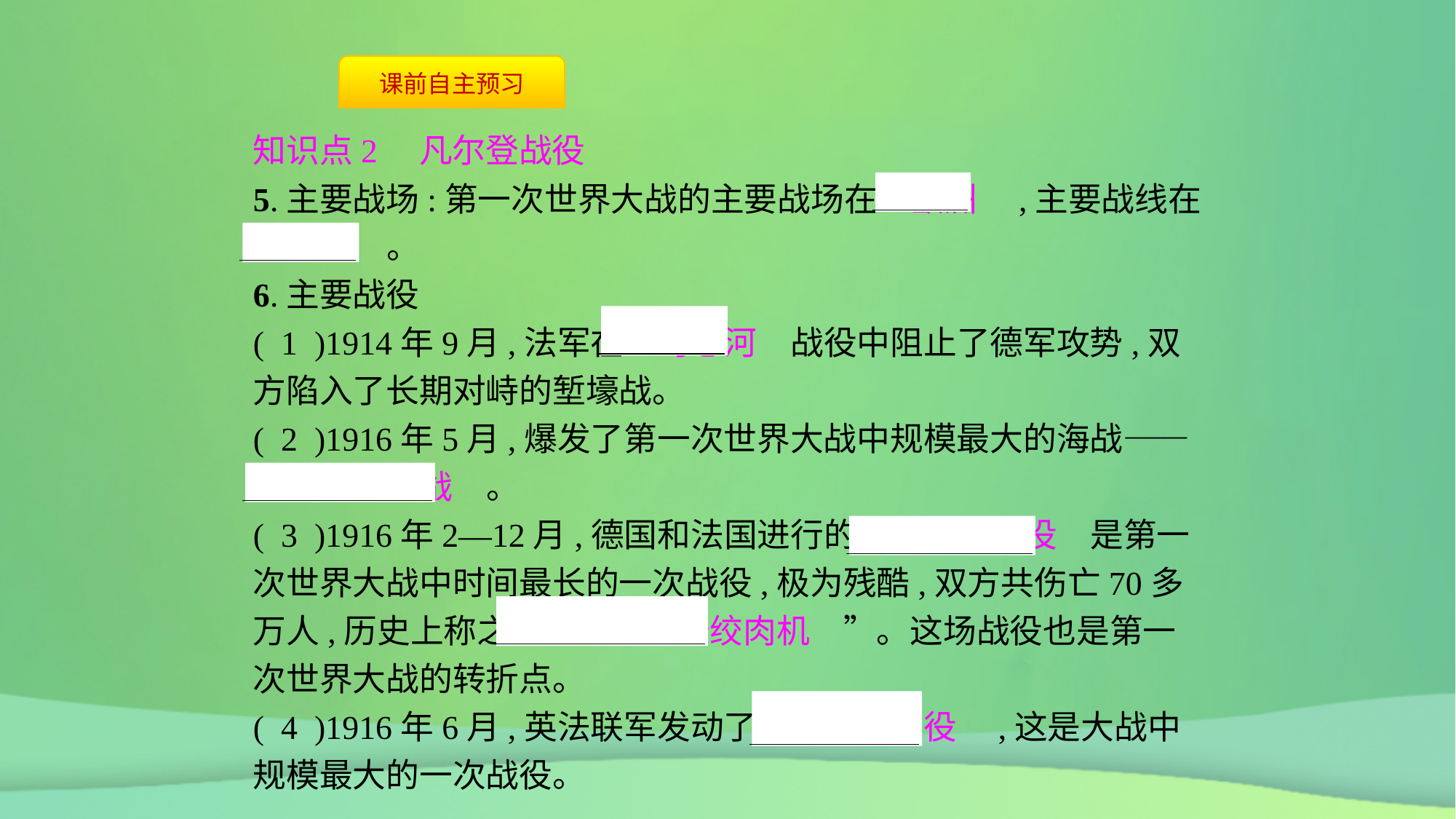

知识点2　凡尔登战役
5.主要战场:第一次世界大战的主要战场在　欧洲　,主要战线在　西线　。
6.主要战役
(  1  )1914年9月,法军在　马恩河　战役中阻止了德军攻势,双方陷入了长期对峙的堑壕战。
(  2  )1916年5月,爆发了第一次世界大战中规模最大的海战——　日德兰海战　。
(  3  )1916年2—12月,德国和法国进行的　凡尔登战役　是第一次世界大战中时间最长的一次战役,极为残酷,双方共伤亡70多万人,历史上称之为“　凡尔登绞肉机　”。这场战役也是第一次世界大战的转折点。
(  4  )1916年6月,英法联军发动了　索姆河战役　,这是大战中规模最大的一次战役。